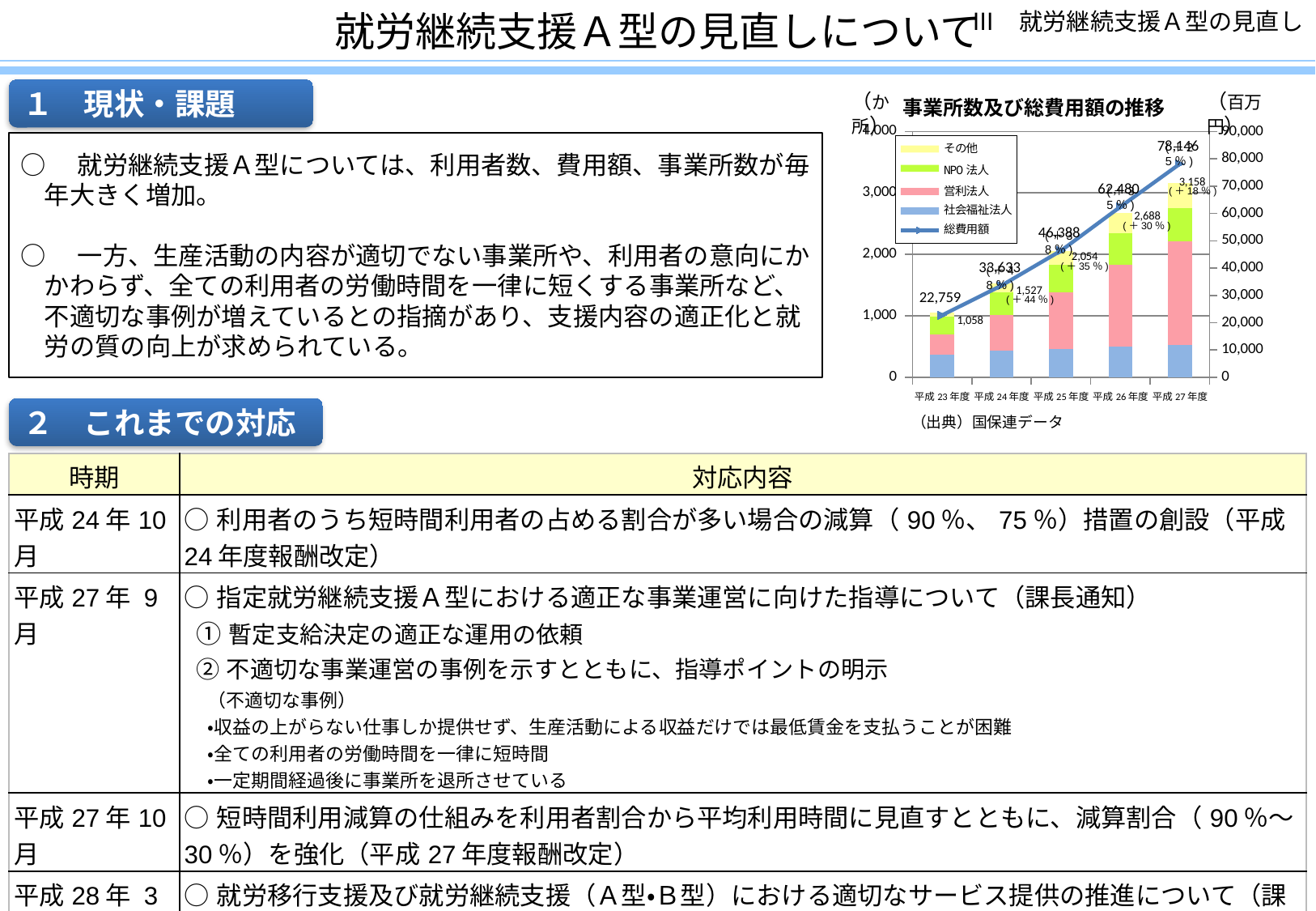

就労継続支援Ａ型の見直しについて
　Ⅲ　就労継続支援Ａ型の見直し
１　現状・課題
（百万円）
（か所）
事業所数及び総費用額の推移

### Chart

| Category | 社会福祉法人 | 営利法人 | NPO法人 | その他 | 総費用額 |
|---|---|---|---|---|---|
| 平成23年度 | 371.0 | 333.0 | 281.0 | 73.0 | 22759.0 |
| 平成24年度 | 431.0 | 583.0 | 375.0 | 138.0 | 33633.0 |
| 平成25年度 | 466.0 | 919.0 | 446.0 | 223.0 | 46388.0 |
| 平成26年度 | 502.0 | 1335.0 | 509.0 | 322.0 | 62480.0 |
| 平成27年度 | 530.0 | 1690.0 | 532.0 | 406.0 | 78146.0 |
(＋25％)
3,158
(＋18％)
(＋35％)
2,688
(＋30％)
(＋38％)
2,054
(＋35％)
(＋48％)
1,527
(＋44％)
1,058
○　就労継続支援Ａ型については、利用者数、費用額、事業所数が毎年大きく増加。

○　一方、生産活動の内容が適切でない事業所や、利用者の意向にかかわらず、全ての利用者の労働時間を一律に短くする事業所など、不適切な事例が増えているとの指摘があり、支援内容の適正化と就労の質の向上が求められている。
２　これまでの対応
（出典）国保連データ
| 時期 | 対応内容 |
| --- | --- |
| 平成24年10月 | ○利用者のうち短時間利用者の占める割合が多い場合の減算（90％、75％）措置の創設（平成24年度報酬改定） |
| 平成27年 9月 | ○指定就労継続支援Ａ型における適正な事業運営に向けた指導について（課長通知） ①暫定支給決定の適正な運用の依頼 ②不適切な事業運営の事例を示すとともに、指導ポイントの明示 （不適切な事例） ・収益の上がらない仕事しか提供せず、生産活動による収益だけでは最低賃金を支払うことが困難 ・全ての利用者の労働時間を一律に短時間 ・一定期間経過後に事業所を退所させている |
| 平成27年10月 | ○短時間利用減算の仕組みを利用者割合から平均利用時間に見直すとともに、減算割合（90％～30％）を強化（平成27年度報酬改定） |
| 平成28年 3月 | ○就労移行支援及び就労継続支援（Ａ型・Ｂ型）における適切なサービス提供の推進について（課長通知） ①暫定支給決定を要しない場合の基準を明確化及び市町村間で差が出ないよう都道府県の関与の依頼 ②不適切な事例に対し再度、指導後の改善見込みがない場合の勧告、命令等の措置を講ずることを依頼 |